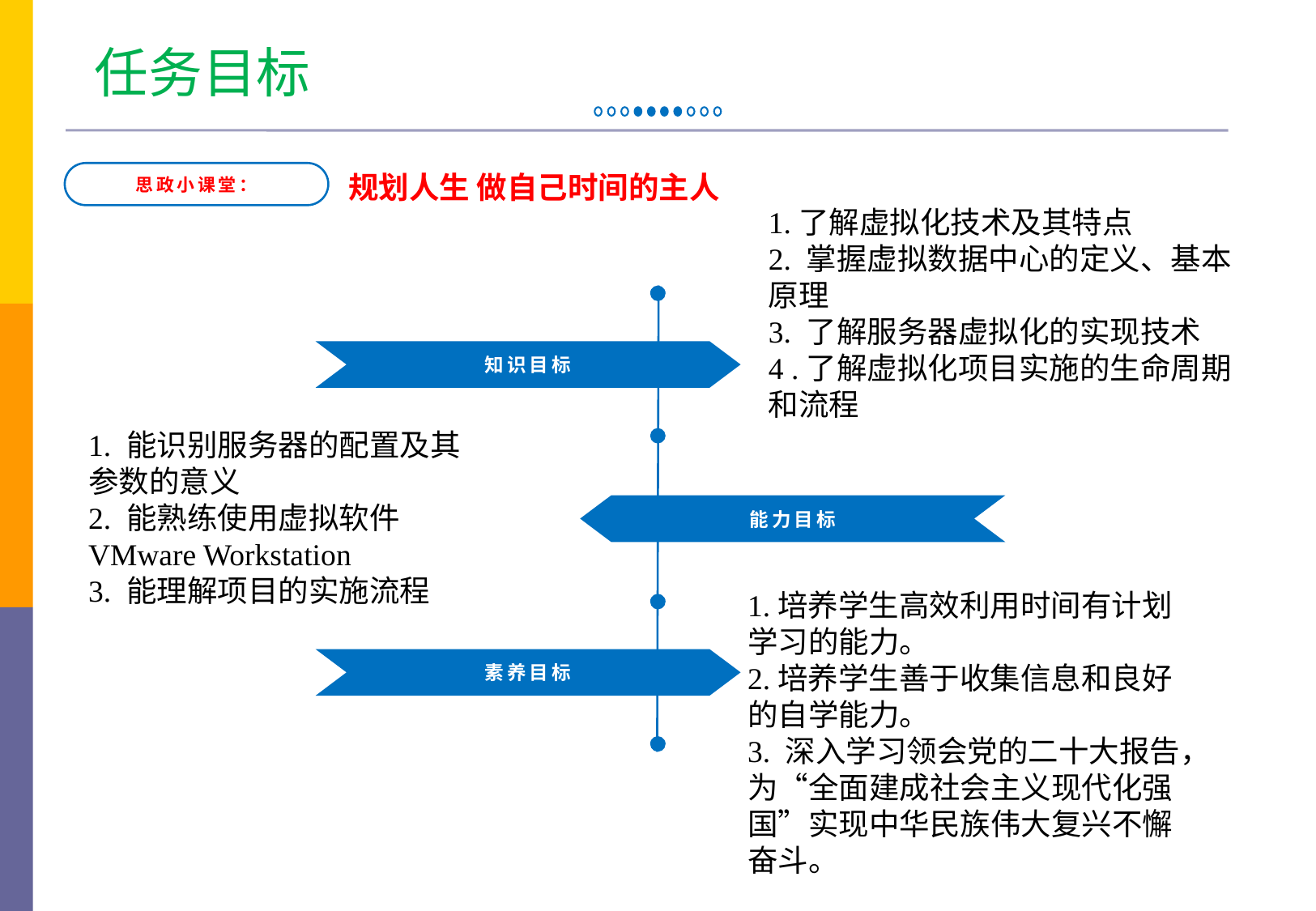

任务目标
添加标题
规划人生 做自己时间的主人
思政小课堂：
1.了解虚拟化技术及其特点
2. 掌握虚拟数据中心的定义、基本原理
3. 了解服务器虚拟化的实现技术
4 .了解虚拟化项目实施的生命周期和流程
或复制文本粘贴至此

知识目标
1. 能识别服务器的配置及其参数的意义
2. 能熟练使用虚拟软件VMware Workstation
3. 能理解项目的实施流程

能力目标
1.培养学生高效利用时间有计划学习的能力。
2.培养学生善于收集信息和良好的自学能力。
3. 深入学习领会党的二十大报告，为“全面建成社会主义现代化强国”实现中华民族伟大复兴不懈奋斗。

素养目标